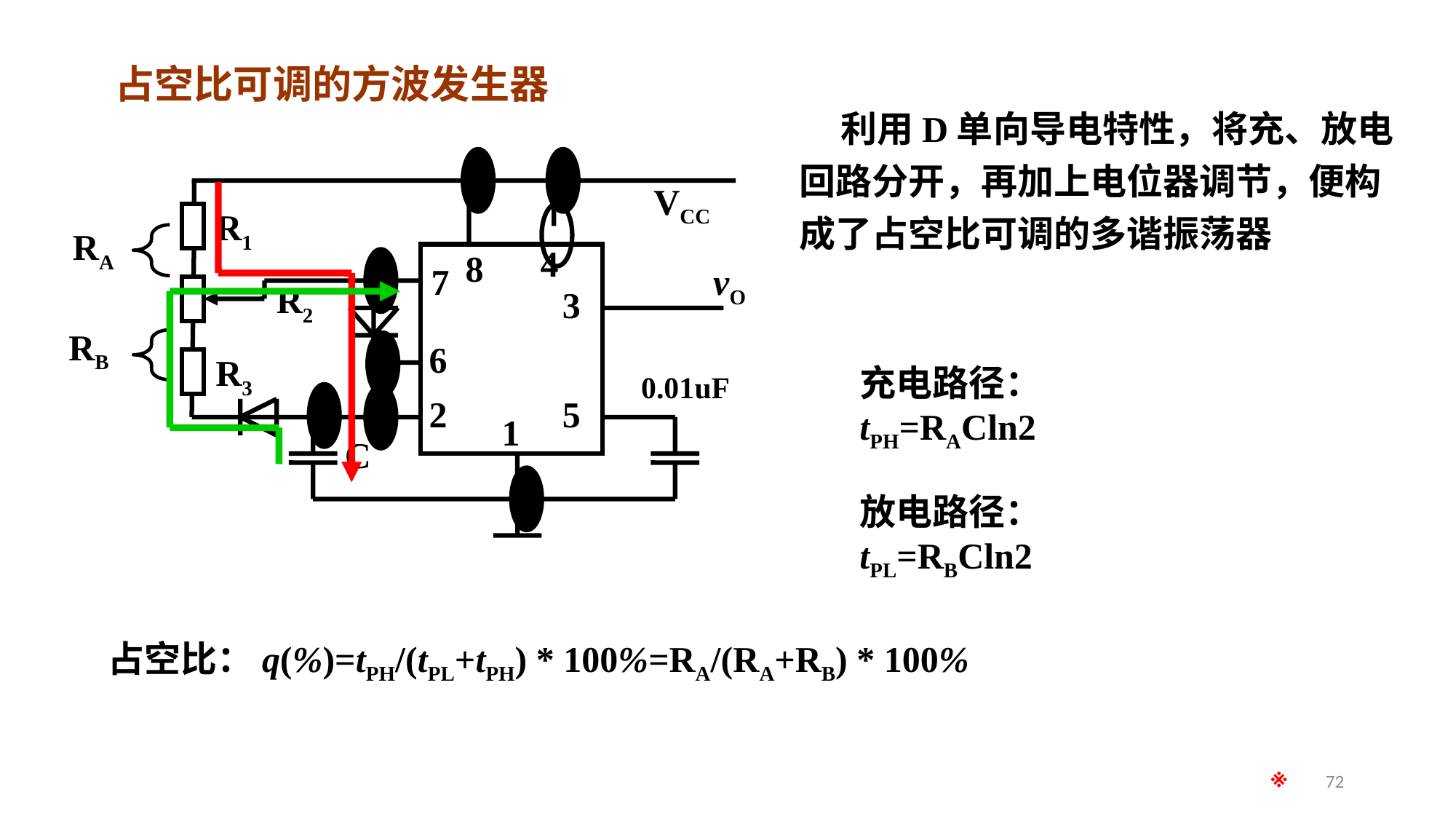

# 占空比可调的方波发生器
    利用D单向导电特性，将充、放电回路分开，再加上电位器调节，便构成了占空比可调的多谐振荡器

VCC

R1

4
8

7
vO
R2
3

6

R3

0.01uF

2
5

1

C

RA

RB

充电路径：
tPH=RACln2
放电路径：
tPL=RBCln2
占空比：q(%)=tPH/(tPL+tPH) * 100%=RA/(RA+RB) * 100%
※
72